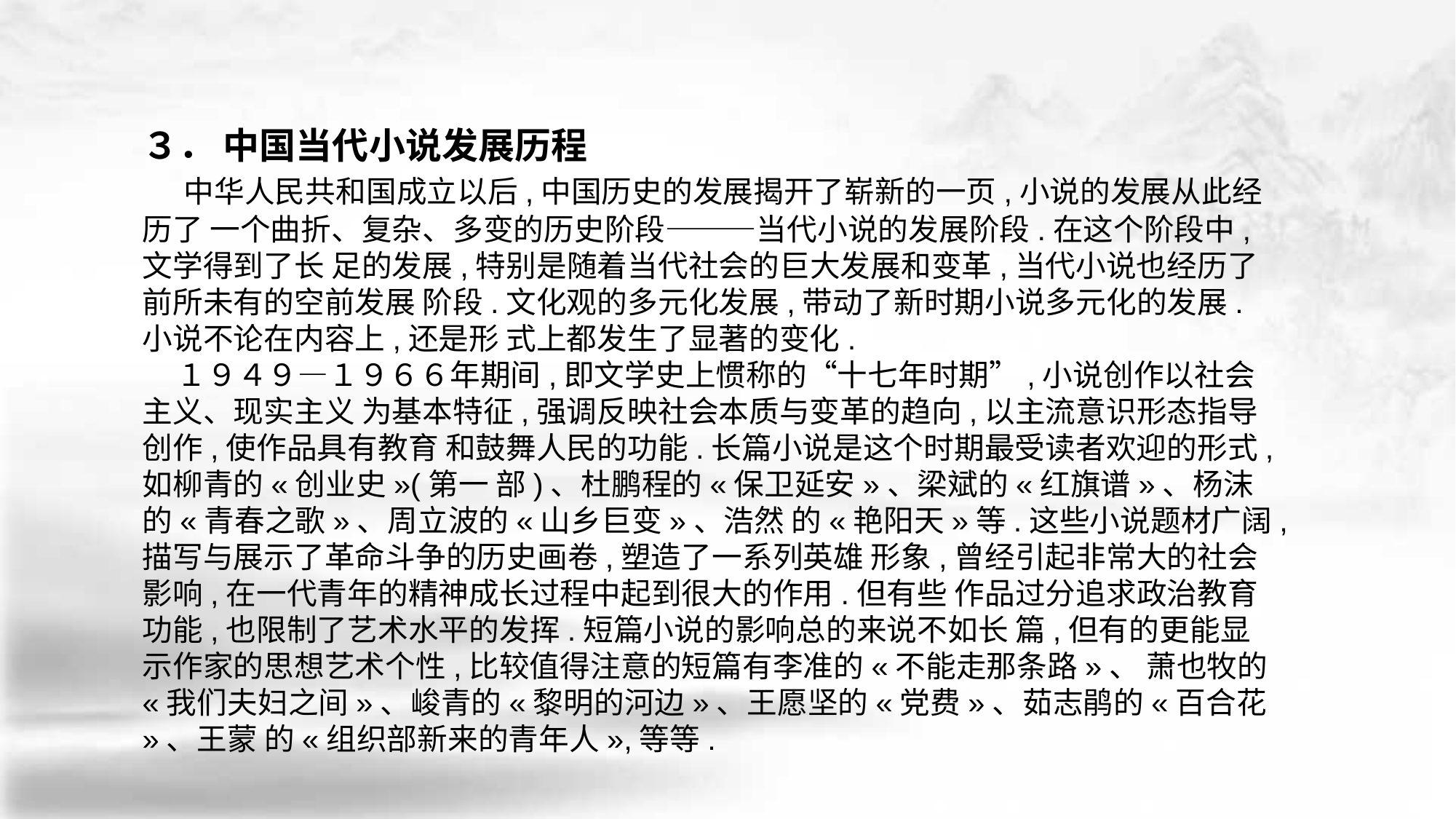

３． 中国当代小说发展历程
    中华人民共和国成立以后,中国历史的发展揭开了崭新的一页,小说的发展从此经历了 一个曲折、复杂、多变的历史阶段———当代小说的发展阶段.在这个阶段中,文学得到了长 足的发展,特别是随着当代社会的巨大发展和变革,当代小说也经历了前所未有的空前发展 阶段.文化观的多元化发展,带动了新时期小说多元化的发展.小说不论在内容上,还是形 式上都发生了显著的变化.
    １９４９—１９６６年期间,即文学史上惯称的“十七年时期”,小说创作以社会主义、现实主义 为基本特征,强调反映社会本质与变革的趋向,以主流意识形态指导创作,使作品具有教育 和鼓舞人民的功能.长篇小说是这个时期最受读者欢迎的形式,如柳青的«创业史»(第一 部)、杜鹏程的«保卫延安»、梁斌的«红旗谱»、杨沫的«青春之歌»、周立波的«山乡巨变»、浩然 的«艳阳天»等.这些小说题材广阔,描写与展示了革命斗争的历史画卷,塑造了一系列英雄 形象,曾经引起非常大的社会影响,在一代青年的精神成长过程中起到很大的作用.但有些 作品过分追求政治教育功能,也限制了艺术水平的发挥.短篇小说的影响总的来说不如长 篇,但有的更能显示作家的思想艺术个性,比较值得注意的短篇有李准的«不能走那条路»、 萧也牧的«我们夫妇之间»、峻青的«黎明的河边»、王愿坚的«党费»、茹志鹃的«百合花»、王蒙 的«组织部新来的青年人»,等等.